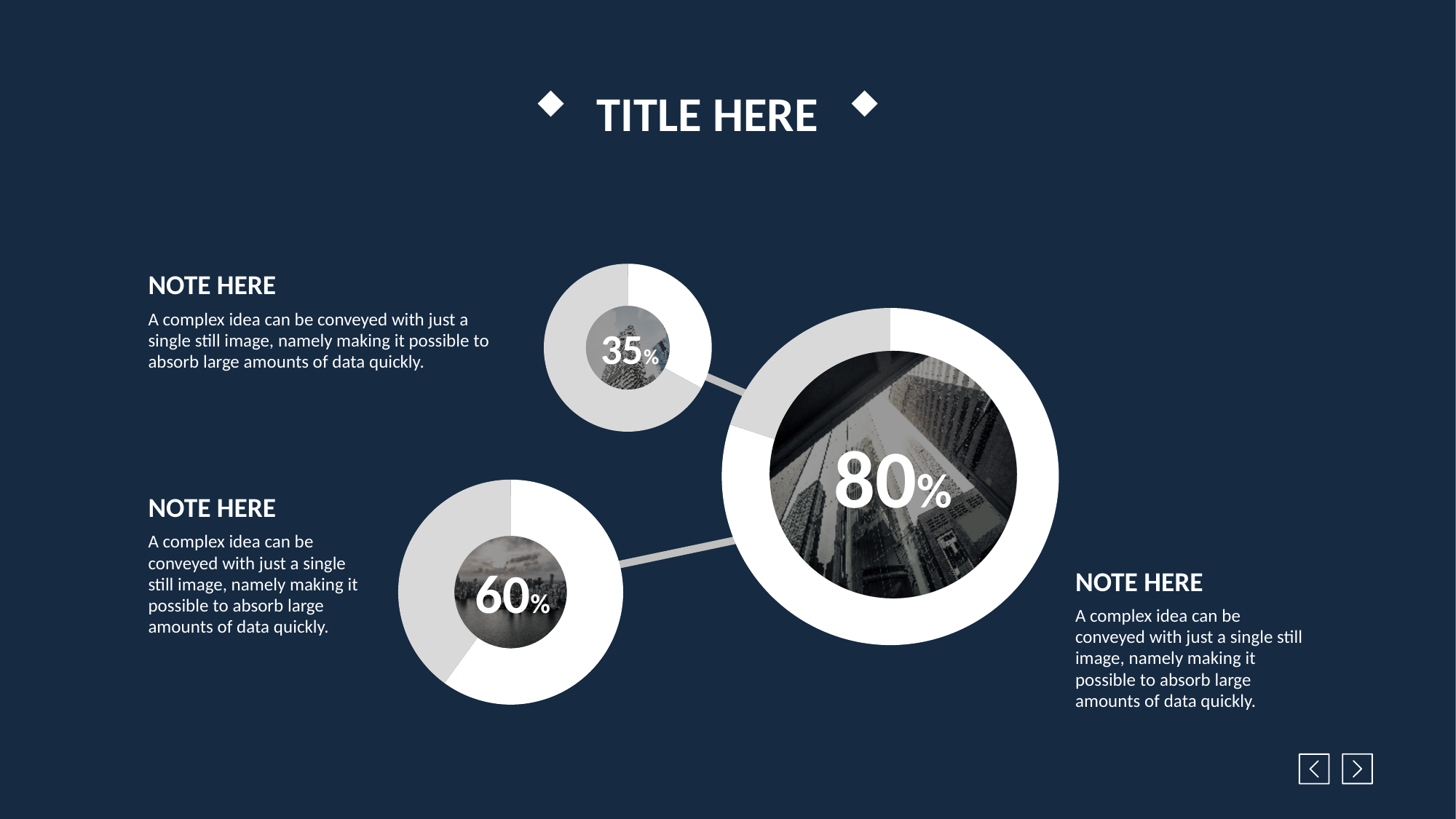

TITLE HERE

### Chart

| Category | 판매 |
|---|---|
| value01 | 32.0 |
| value02 | 65.0 |

### Chart

| Category | 판매 |
|---|---|
| value01 | 80.0 |
| value02 | 20.0 |
35%

80%

### Chart

| Category | 판매 |
|---|---|
| value01 | 60.0 |
| value02 | 40.0 |

60%
NOTE HERE
A complex idea can be conveyed with just a single still image, namely making it possible to absorb large amounts of data quickly.
NOTE HERE
A complex idea can be conveyed with just a single still image, namely making it possible to absorb large amounts of data quickly.
NOTE HERE
A complex idea can be conveyed with just a single still image, namely making it possible to absorb large amounts of data quickly.